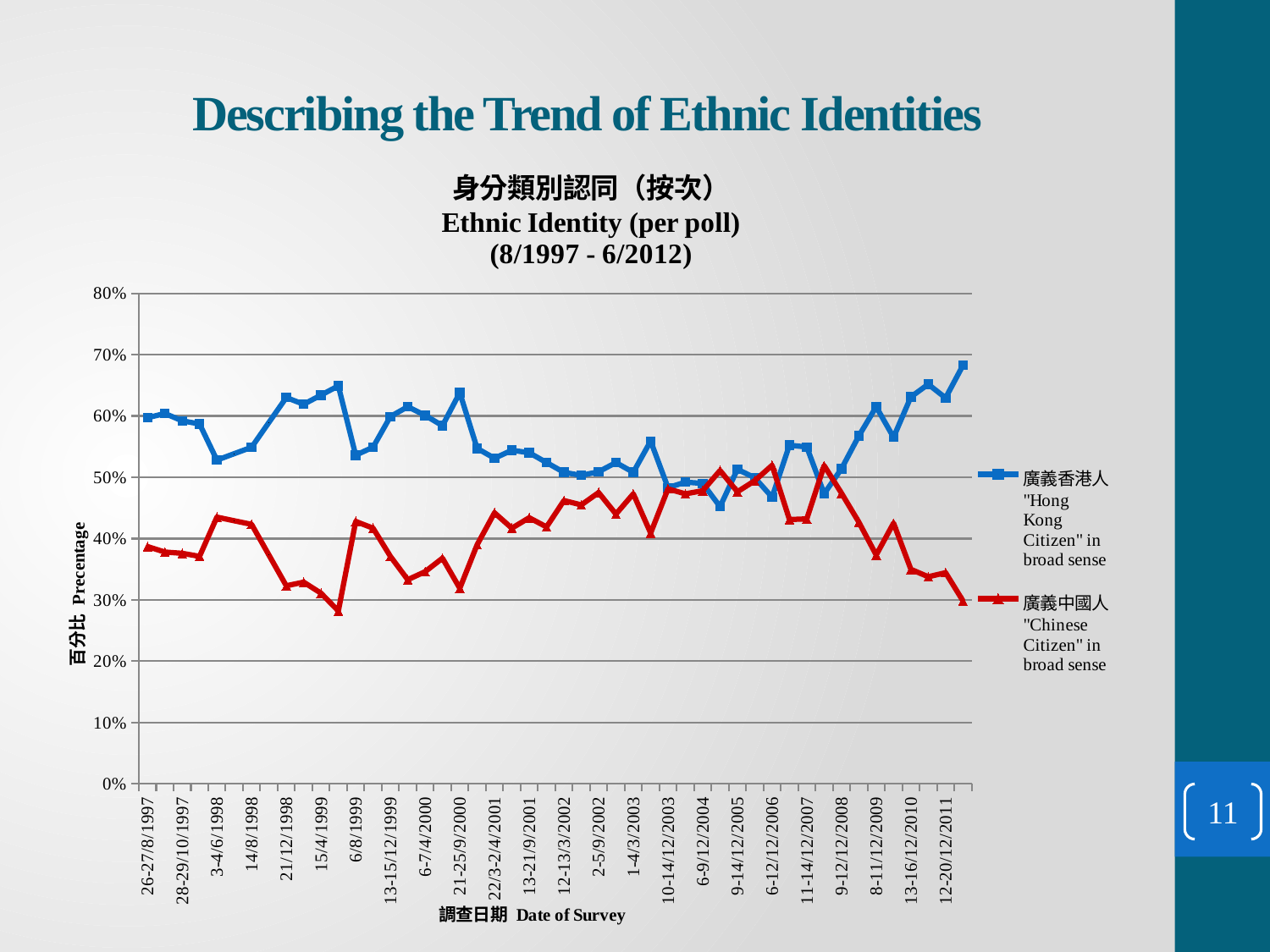

# Describing the Trend of Ethnic Identities

### Chart: 身分類別認同（按次） Ethnic Identity (per poll)
(8/1997 - 6/2012)

| Category | 廣義香港人 "Hong Kong Citizen" in broad sense | 廣義中國人 "Chinese Citizen" in broad sense |
|---|---|---|
| 26-27/8/1997 | 0.597 | 0.3870000000000002 |
| 23-24/9/1997 | 0.6040000000000003 | 0.37800000000000017 |
| 28-29/10/1997 | 0.592 | 0.37600000000000017 |
| 8-9/12/1997 | 0.587 | 0.37100000000000016 |
| 3-4/6/1998 | 0.528 | 0.43500000000000016 |
| 22-24/6/1998 | 0.5384510978043916 | 0.4290768463073854 |
| 14/8/1998 | 0.5489021956087826 | 0.4231536926147705 |
| 29/9/1998 | 0.5894510978043912 | 0.3730768463073854 |
| 21/12/1998 | 0.6300000000000003 | 0.3230000000000002 |
| 8-9/2/1999 | 0.6190000000000003 | 0.32900000000000024 |
| 15/4/1999 | 0.6340000000000003 | 0.31100000000000017 |
| 8/6/1999 | 0.6490000000000004 | 0.2820000000000001 |
| 6/8/1999 | 0.536 | 0.4280000000000002 |
| 26-27/10/1999 | 0.5489999999999999 | 0.4170000000000002 |
| 13-15/12/1999 | 0.599 | 0.37100000000000016 |
| 1-2/2/2000 | 0.6150000000000003 | 0.33300000000000024 |
| 6-7/4/2000 | 0.6010000000000003 | 0.34600000000000014 |
| 7-8/6/2000 | 0.584 | 0.3680000000000002 |
| 21-25/9/2000 | 0.6380000000000003 | 0.3190000000000002 |
| 4-12/12/2000 | 0.5469999999999999 | 0.3900000000000002 |
| 22/3-2/4/2001 | 0.531 | 0.442 |
| 1-5/6/2001 | 0.544 | 0.41700000000000015 |
| 13-21/9/2001 | 0.54 | 0.43400000000000016 |
| 7-9/12/2001 | 0.524 | 0.4190000000000002 |
| 12-13/3/2002 | 0.508 | 0.462 |
| 4-5/6/2002 | 0.503 | 0.455 |
| 2-5/9/2002 | 0.509 | 0.47500000000000014 |
| 13-18/12/2002 | 0.524 | 0.44000000000000006 |
| 1-4/3/2003 | 0.508 | 0.47300000000000014 |
| 13-18/6/2003 | 0.5589999999999999 | 0.40900000000000014 |
| 10-14/12/2003 | 0.48300000000000015 | 0.48100000000000015 |
| 7-11/6/2004 | 0.4920000000000002 | 0.4730000000000002 |
| 6-9/12/2004 | 0.49000000000000016 | 0.47800000000000015 |
| 6-8/6/2005 | 0.452 | 0.511 |
| 9-14/12/2005 | 0.513 | 0.47631876132150036 |
| 13-15/6/2006 | 0.49926375289004615 | 0.49429029118227913 |
| 6-12/12/2006 | 0.467540322014412 | 0.519497443171563 |
| 8-12/6/2007 | 0.5523262708092097 | 0.4310760912434104 |
| 11-14/12/2007 | 0.5493488979188583 | 0.43212669076647225 |
| 11-13/6/2008 | 0.473094944536055 | 0.5189890646367773 |
| 9-12/12/2008 | 0.5139214796311383 | 0.47404998115228236 |
| 8-13/6/2009 | 0.567424609700674 | 0.42673494184259797 |
| 8-11/12/2009 | 0.614936909482078 | 0.3732687450577212 |
| 9-13/6/2010 | 0.5651363426307661 | 0.4251214510873042 |
| 13-16/12/2010 | 0.631069238274576 | 0.3498367381682221 |
| 21-22/6/2011 | 0.6516911571202126 | 0.33779381674614 |
| 12-20/12/2011 | 0.6293729694810071 | 0.34438326669040525 |
| 13-20/6/2012 | 0.6824676692816499 | 0.2985015198530046 |

11